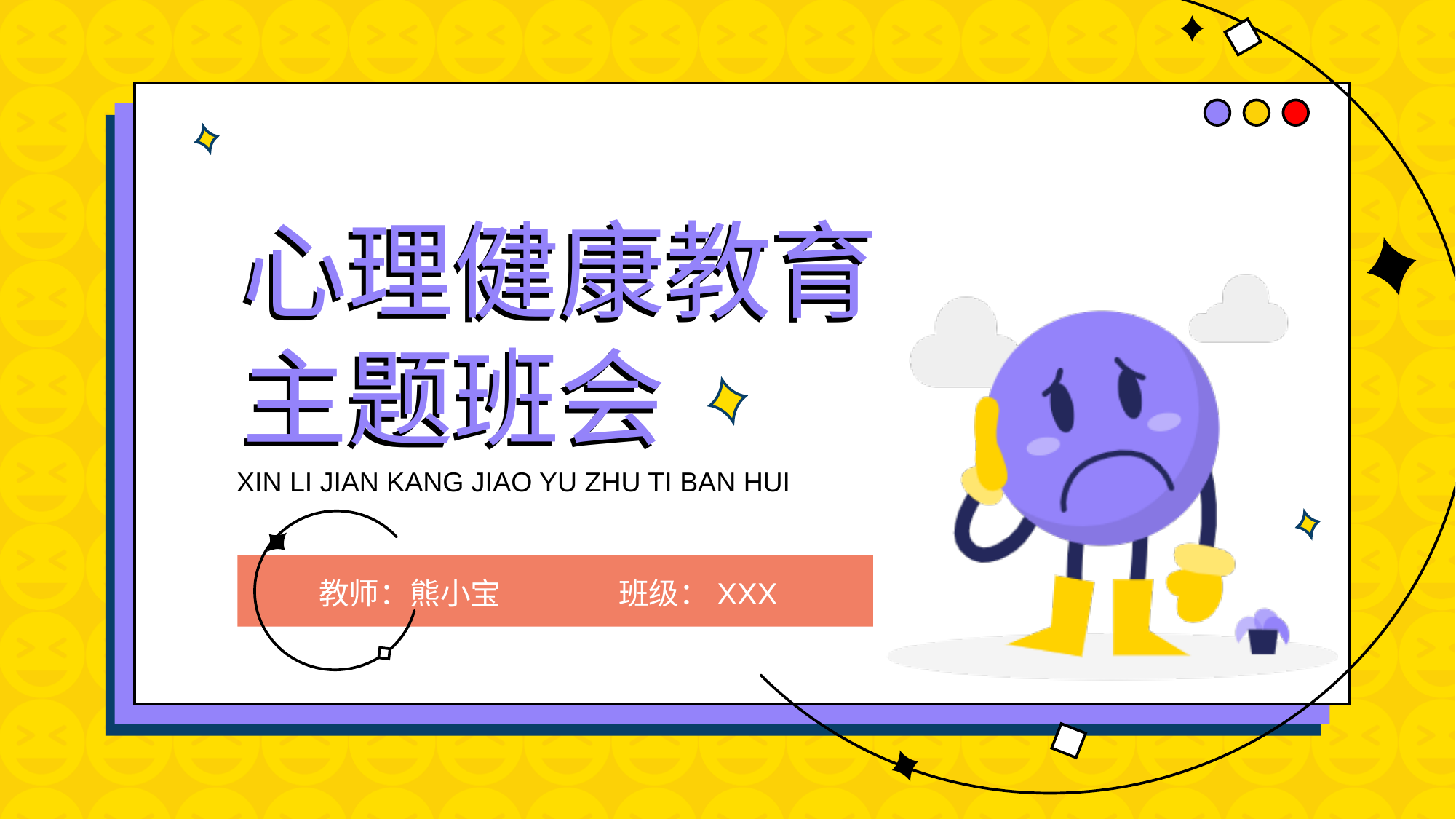

心理健康教育
主题班会
心理健康教育
主题班会

XIN LI JIAN KANG JIAO YU ZHU TI BAN HUI

教师：熊小宝
班级：XXX